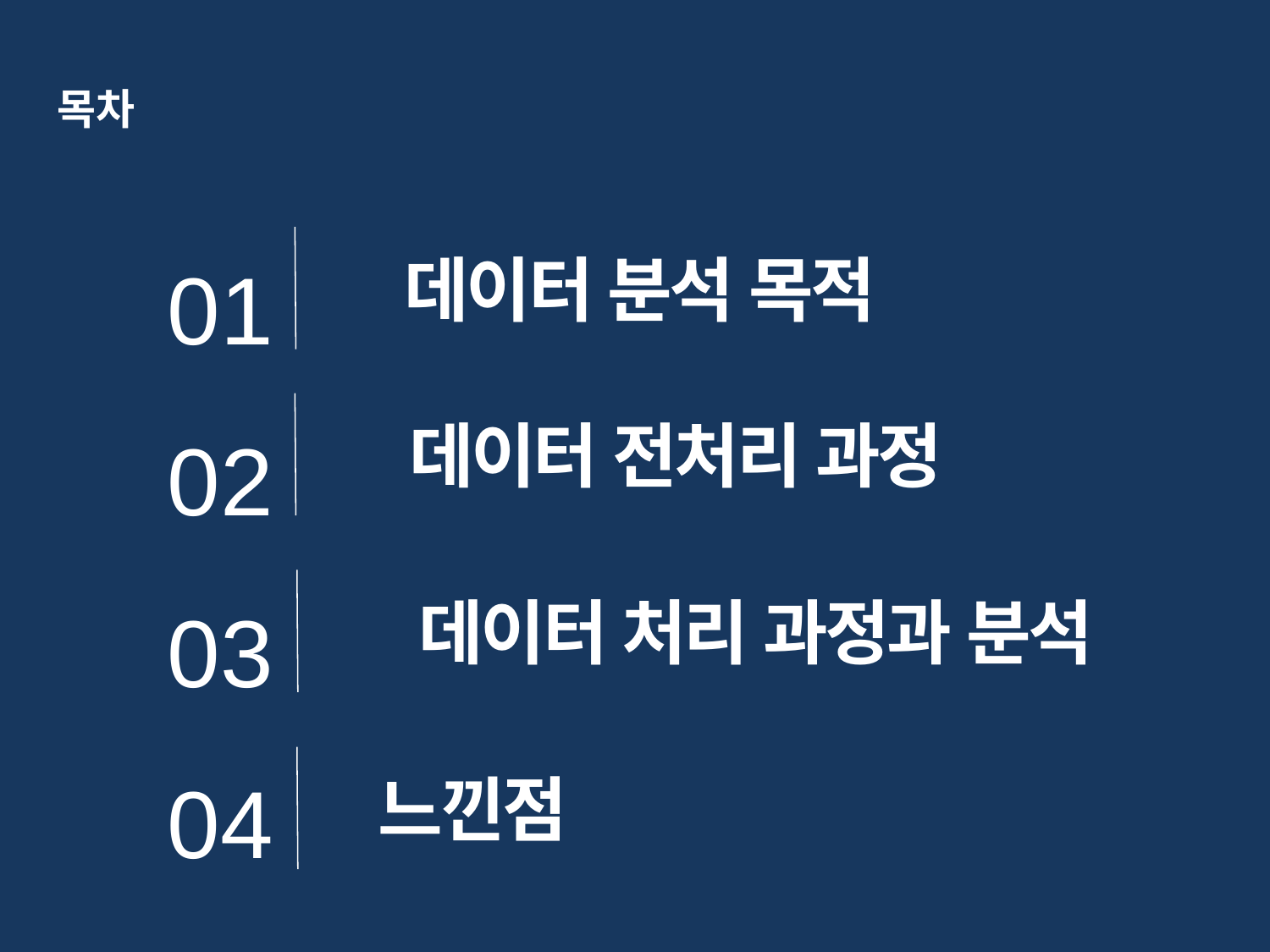

목차
01
02
03
04

데이터 분석 목적
데이터 전처리 과정
데이터 처리 과정과 분석
느낀점